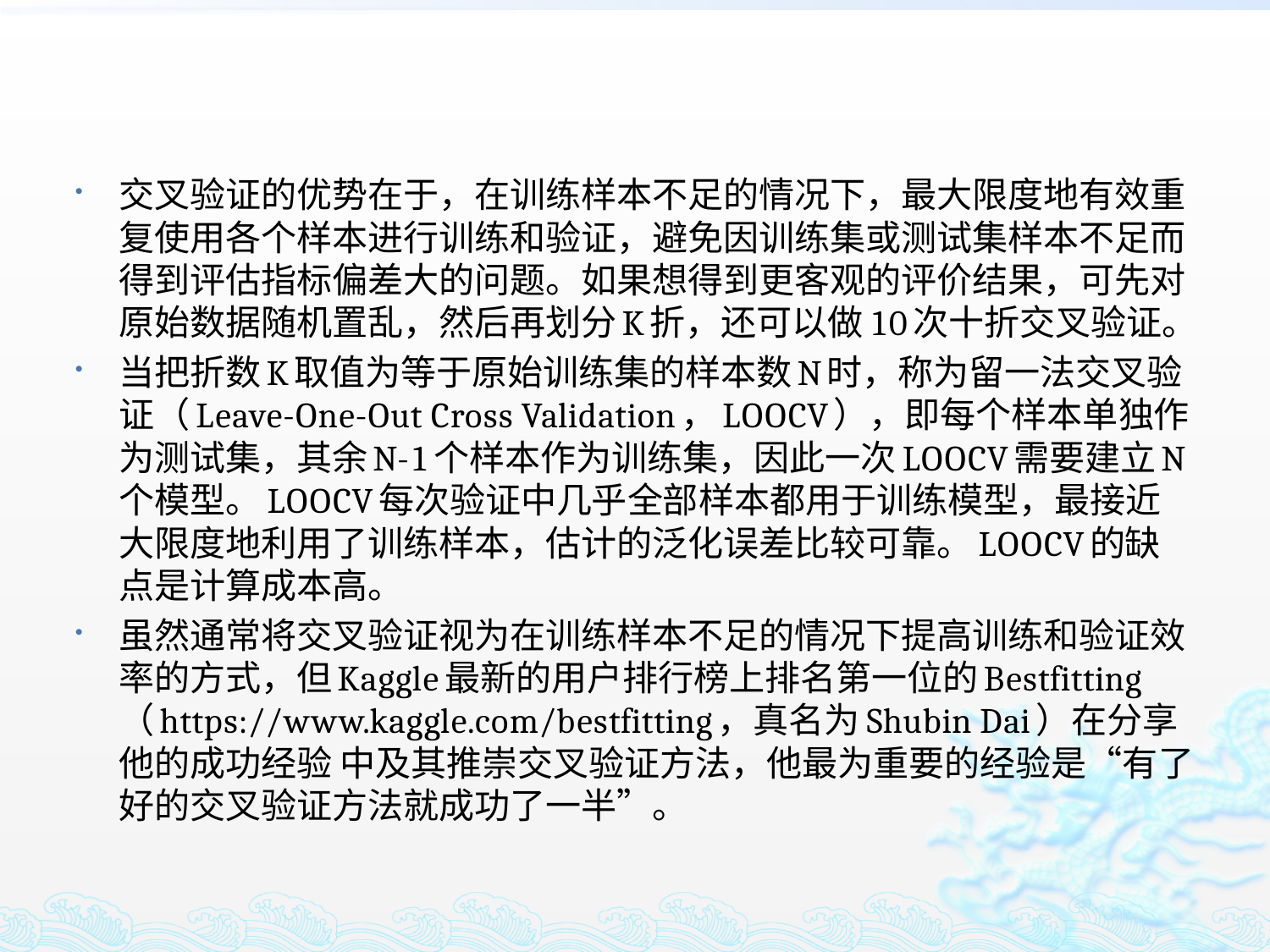

交叉验证的优势在于，在训练样本不足的情况下，最大限度地有效重复使用各个样本进行训练和验证，避免因训练集或测试集样本不足而得到评估指标偏差大的问题。如果想得到更客观的评价结果，可先对原始数据随机置乱，然后再划分K折，还可以做10次十折交叉验证。
当把折数K取值为等于原始训练集的样本数N时，称为留一法交叉验证（Leave-One-Out Cross Validation，LOOCV），即每个样本单独作为测试集，其余N-1个样本作为训练集，因此一次LOOCV需要建立N个模型。LOOCV每次验证中几乎全部样本都用于训练模型，最接近大限度地利用了训练样本，估计的泛化误差比较可靠。LOOCV的缺点是计算成本高。
虽然通常将交叉验证视为在训练样本不足的情况下提高训练和验证效率的方式，但Kaggle最新的用户排行榜上排名第一位的Bestfitting（https://www.kaggle.com/bestfitting，真名为Shubin Dai）在分享他的成功经验 中及其推崇交叉验证方法，他最为重要的经验是“有了好的交叉验证方法就成功了一半”。